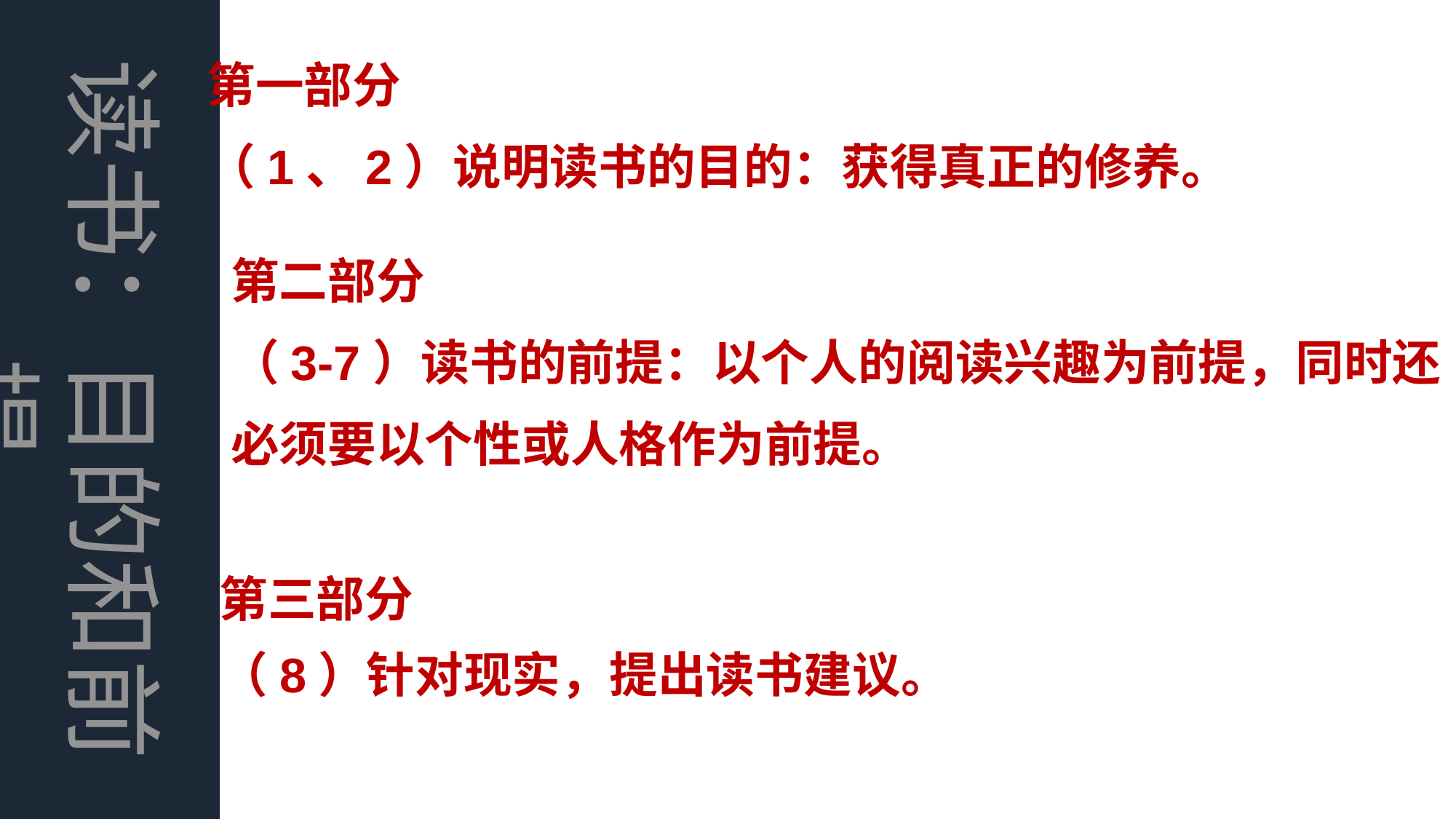

读书：目的和前提
第一部分
（1、2）说明读书的目的：获得真正的修养。
第二部分
（3-7）读书的前提：以个人的阅读兴趣为前提，同时还必须要以个性或人格作为前提。
第三部分
（8）针对现实，提出读书建议。